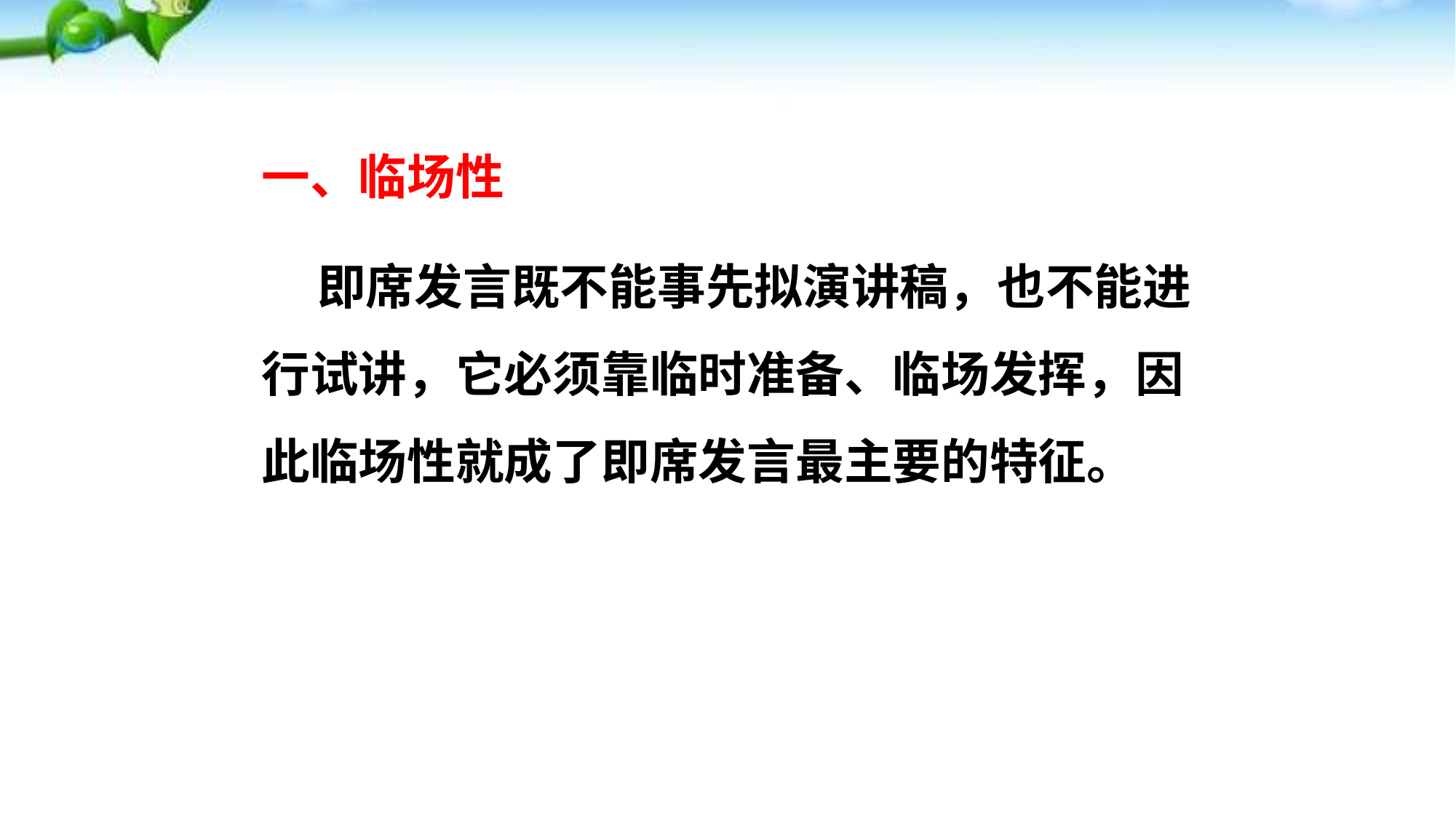

一、临场性
    即席发言既不能事先拟演讲稿，也不能进行试讲，它必须靠临时准备、临场发挥，因此临场性就成了即席发言最主要的特征。